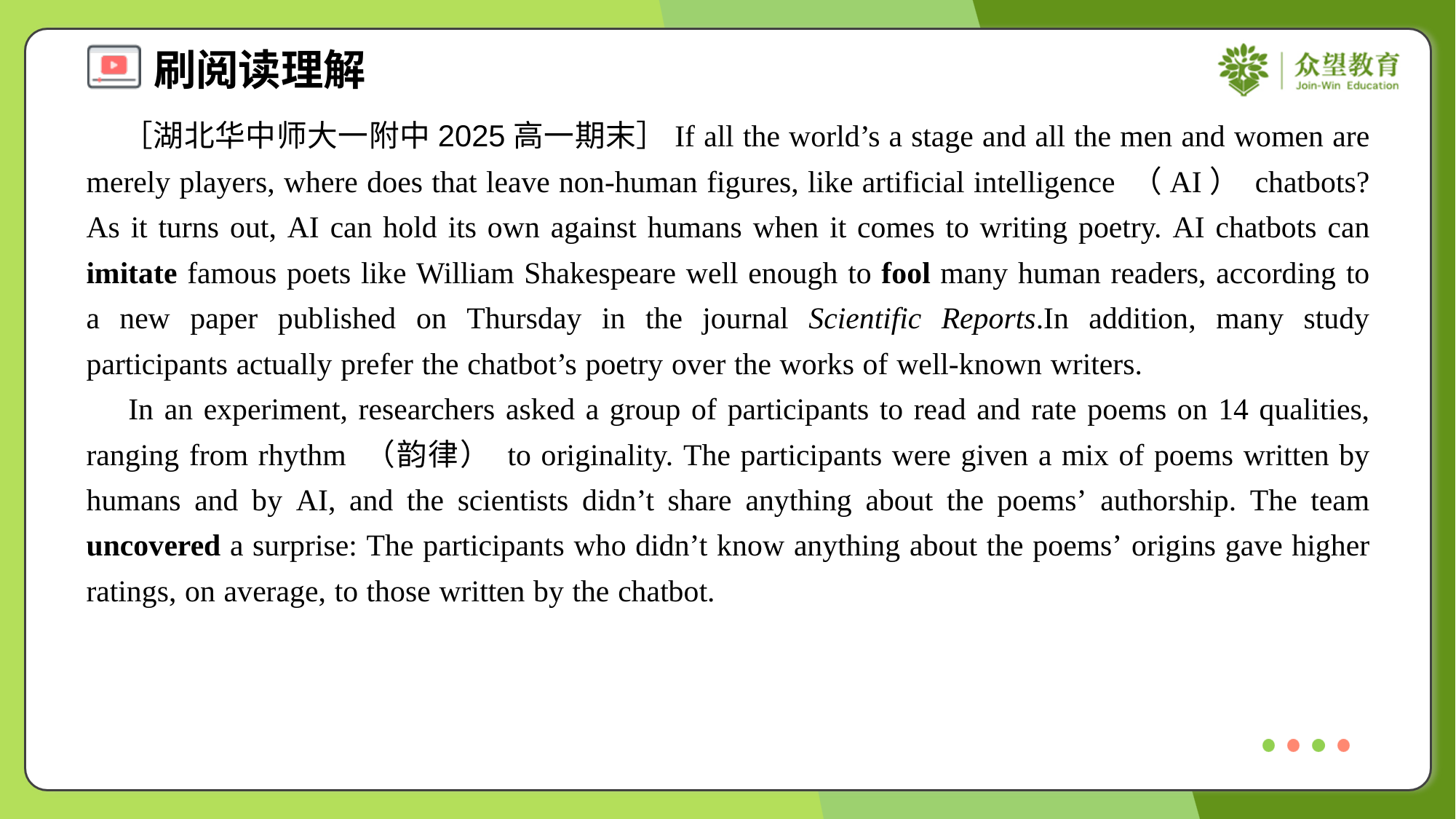

［湖北华中师大一附中2025高一期末］If all the world’s a stage and all the men and women are merely players, where does that leave non-human figures, like artificial intelligence （AI） chatbots? As it turns out, AI can hold its own against humans when it comes to writing poetry. AI chatbots can imitate famous poets like William Shakespeare well enough to fool many human readers, according to a new paper published on Thursday in the journal Scientific Reports.In addition, many study participants actually prefer the chatbot’s poetry over the works of well-known writers.
    In an experiment, researchers asked a group of participants to read and rate poems on 14 qualities, ranging from rhythm （韵律） to originality. The participants were given a mix of poems written by humans and by AI, and the scientists didn’t share anything about the poems’ authorship. The team uncovered a surprise: The participants who didn’t know anything about the poems’ origins gave higher ratings, on average, to those written by the chatbot.